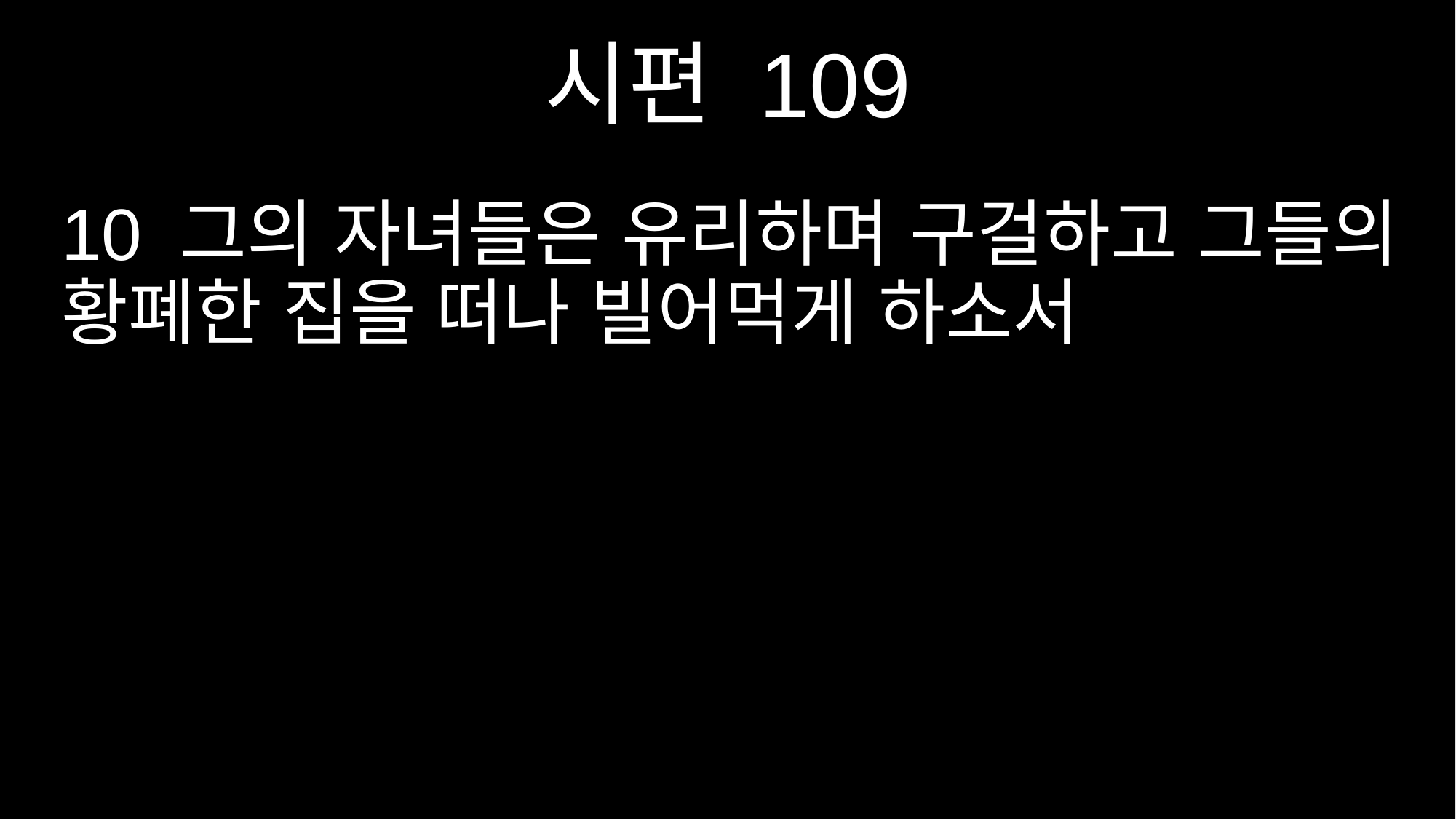

시편 109
10 그의 자녀들은 유리하며 구걸하고 그들의 황폐한 집을 떠나 빌어먹게 하소서